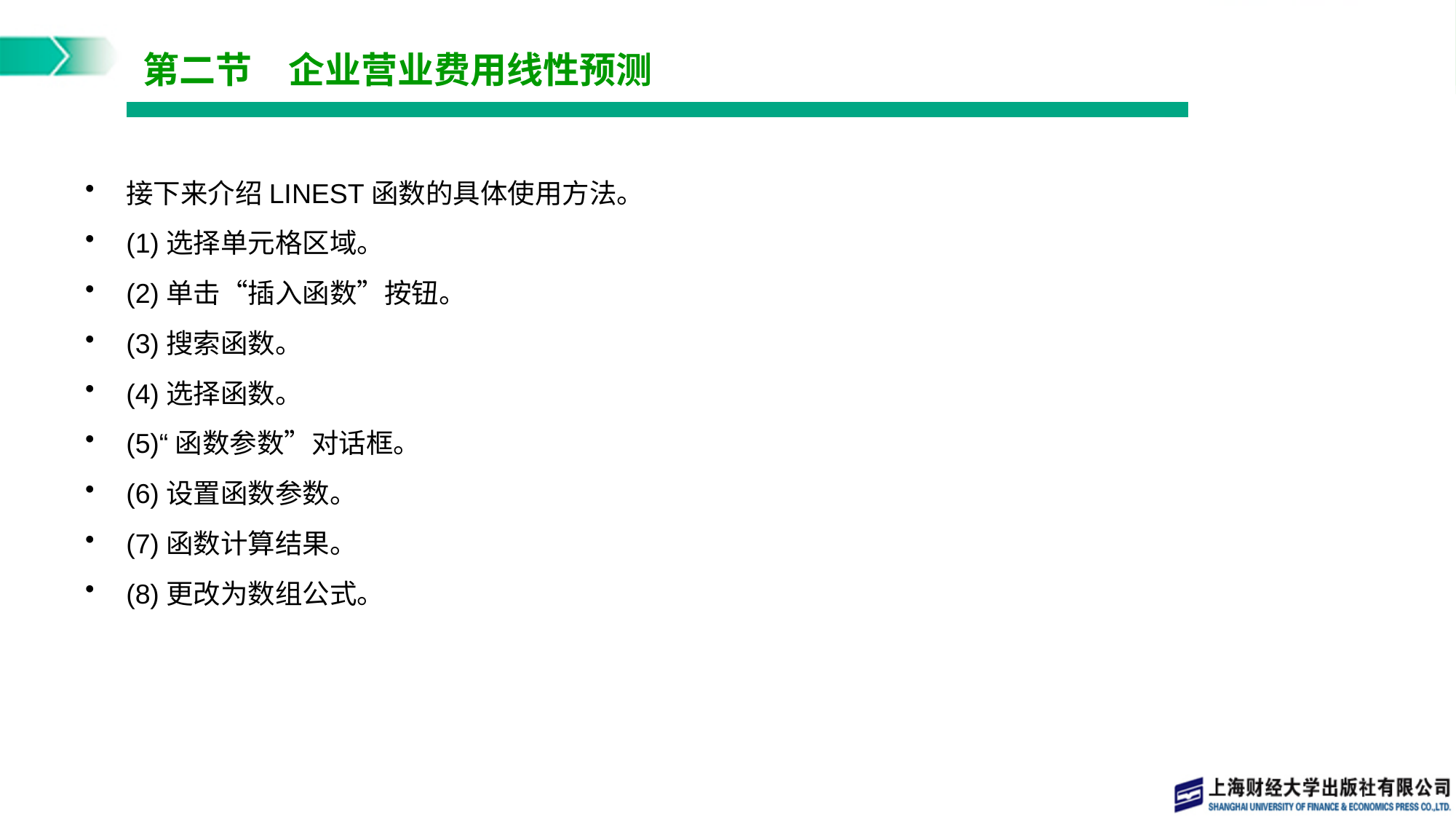

# 第二节　企业营业费用线性预测
接下来介绍LINEST函数的具体使用方法。
(1)选择单元格区域。
(2)单击“插入函数”按钮。
(3)搜索函数。
(4)选择函数。
(5)“函数参数”对话框。
(6)设置函数参数。
(7)函数计算结果。
(8)更改为数组公式。